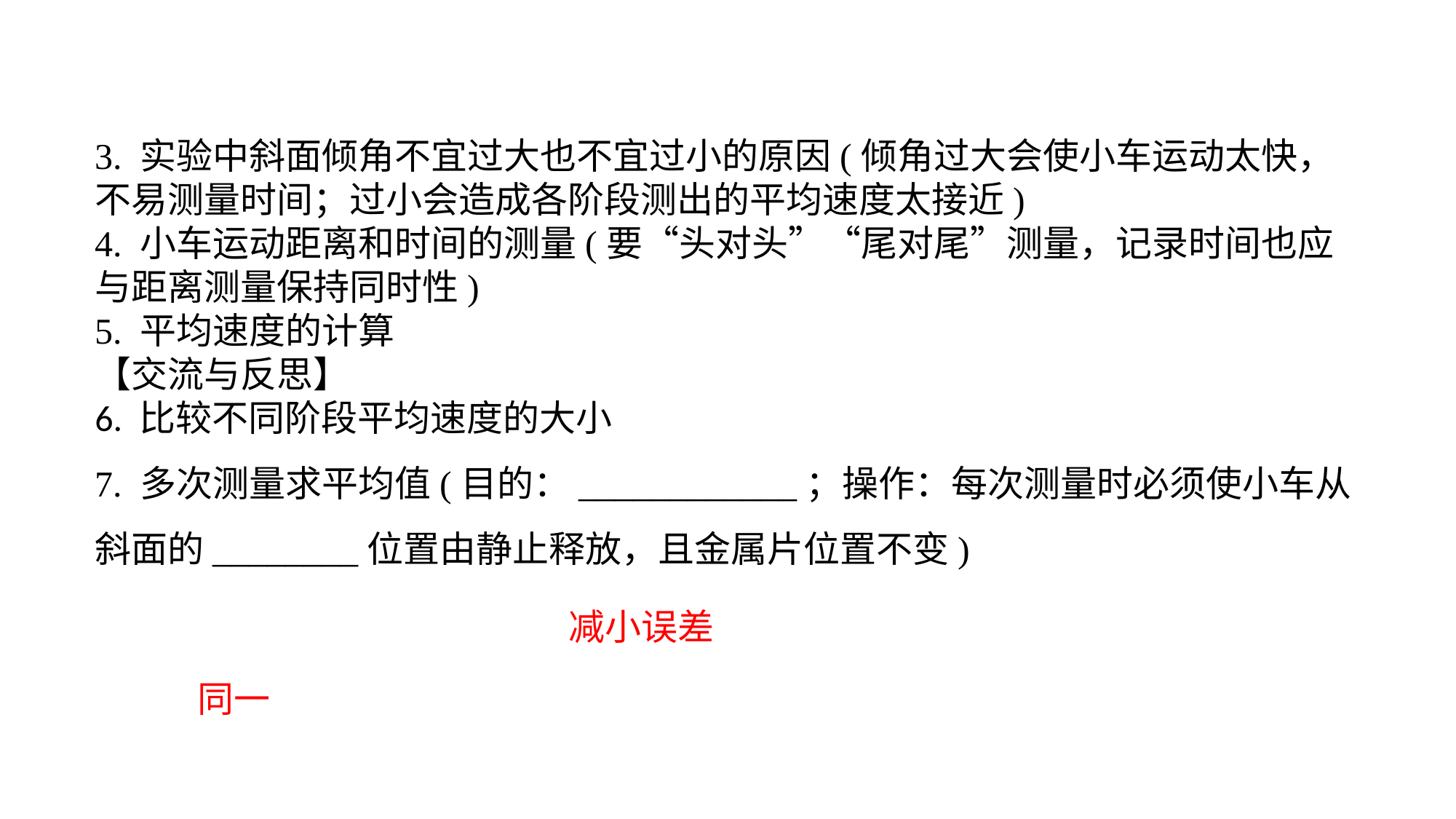

3. 实验中斜面倾角不宜过大也不宜过小的原因(倾角过大会使小车运动太快，不易测量时间；过小会造成各阶段测出的平均速度太接近)4. 小车运动距离和时间的测量(要“头对头”“尾对尾”测量，记录时间也应与距离测量保持同时性)5. 平均速度的计算【交流与反思】6. 比较不同阶段平均速度的大小7. 多次测量求平均值(目的：____________；操作：每次测量时必须使小车从斜面的________位置由静止释放，且金属片位置不变)
减小误差
同一